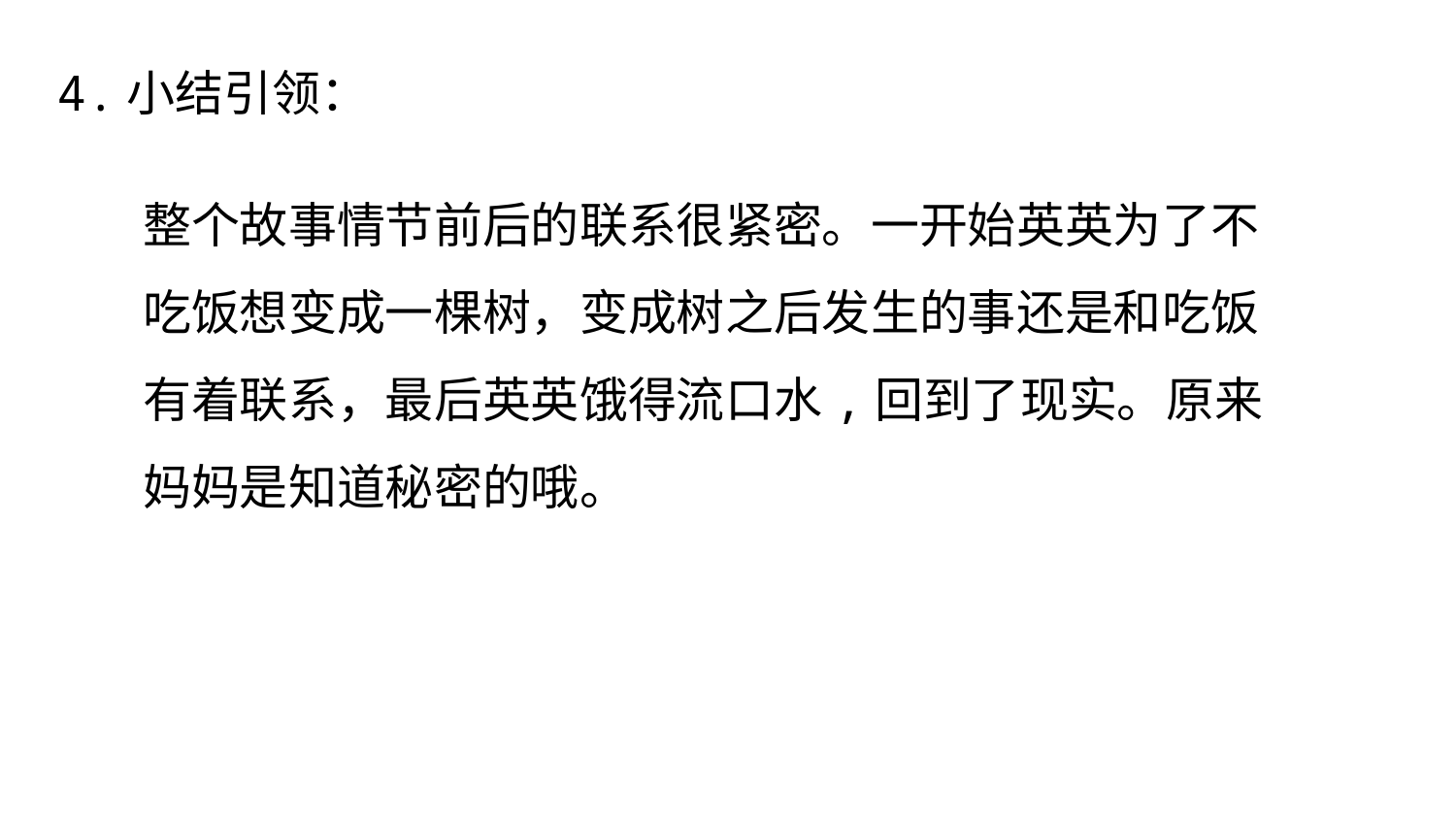

4.小结引领：
整个故事情节前后的联系很紧密。一开始英英为了不吃饭想变成一棵树，变成树之后发生的事还是和吃饭有着联系，最后英英饿得流口水,回到了现实。原来妈妈是知道秘密的哦。